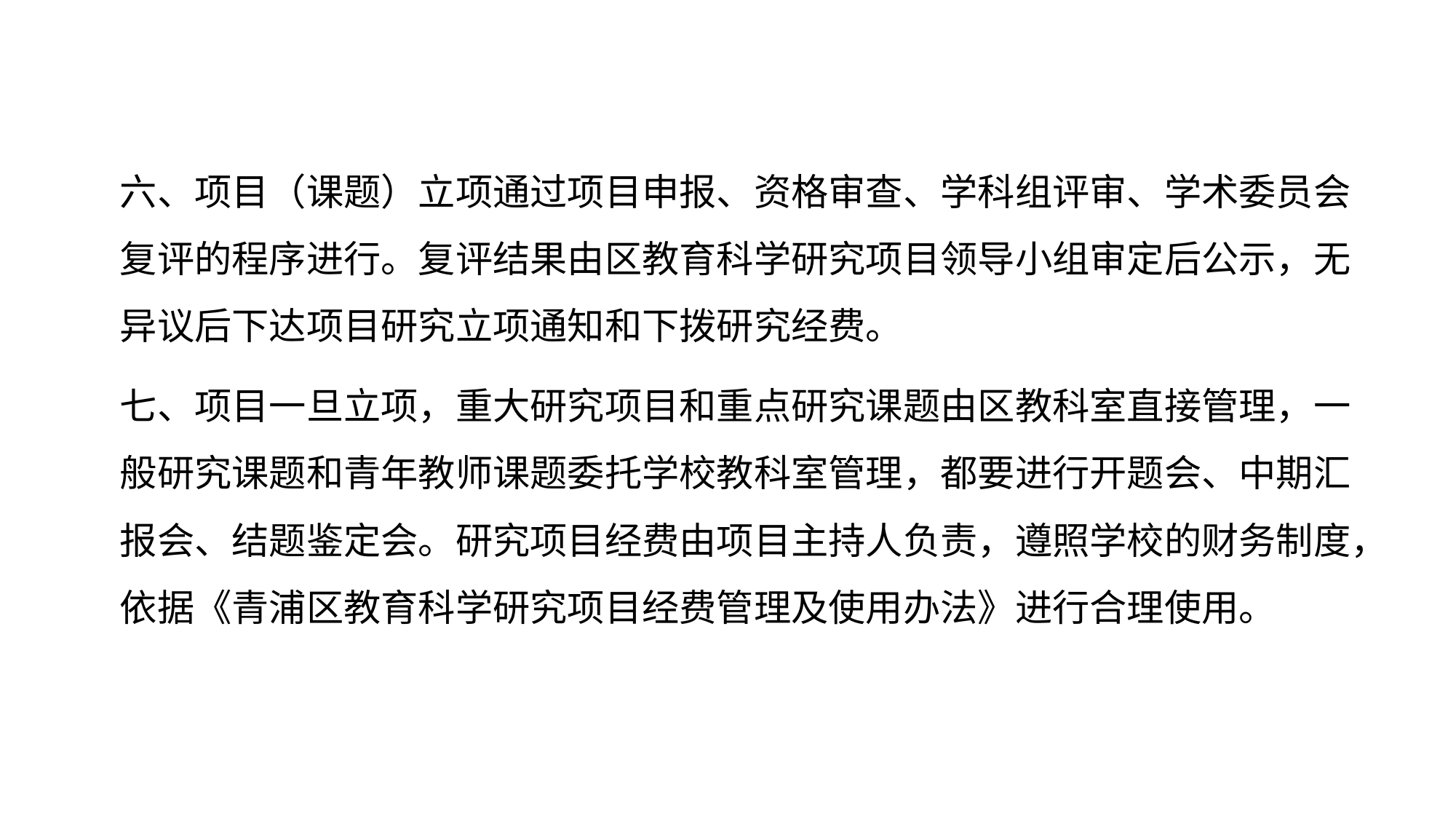

六、项目（课题）立项通过项目申报、资格审查、学科组评审、学术委员会复评的程序进行。复评结果由区教育科学研究项目领导小组审定后公示，无异议后下达项目研究立项通知和下拨研究经费。
七、项目一旦立项，重大研究项目和重点研究课题由区教科室直接管理，一般研究课题和青年教师课题委托学校教科室管理，都要进行开题会、中期汇报会、结题鉴定会。研究项目经费由项目主持人负责，遵照学校的财务制度，依据《青浦区教育科学研究项目经费管理及使用办法》进行合理使用。